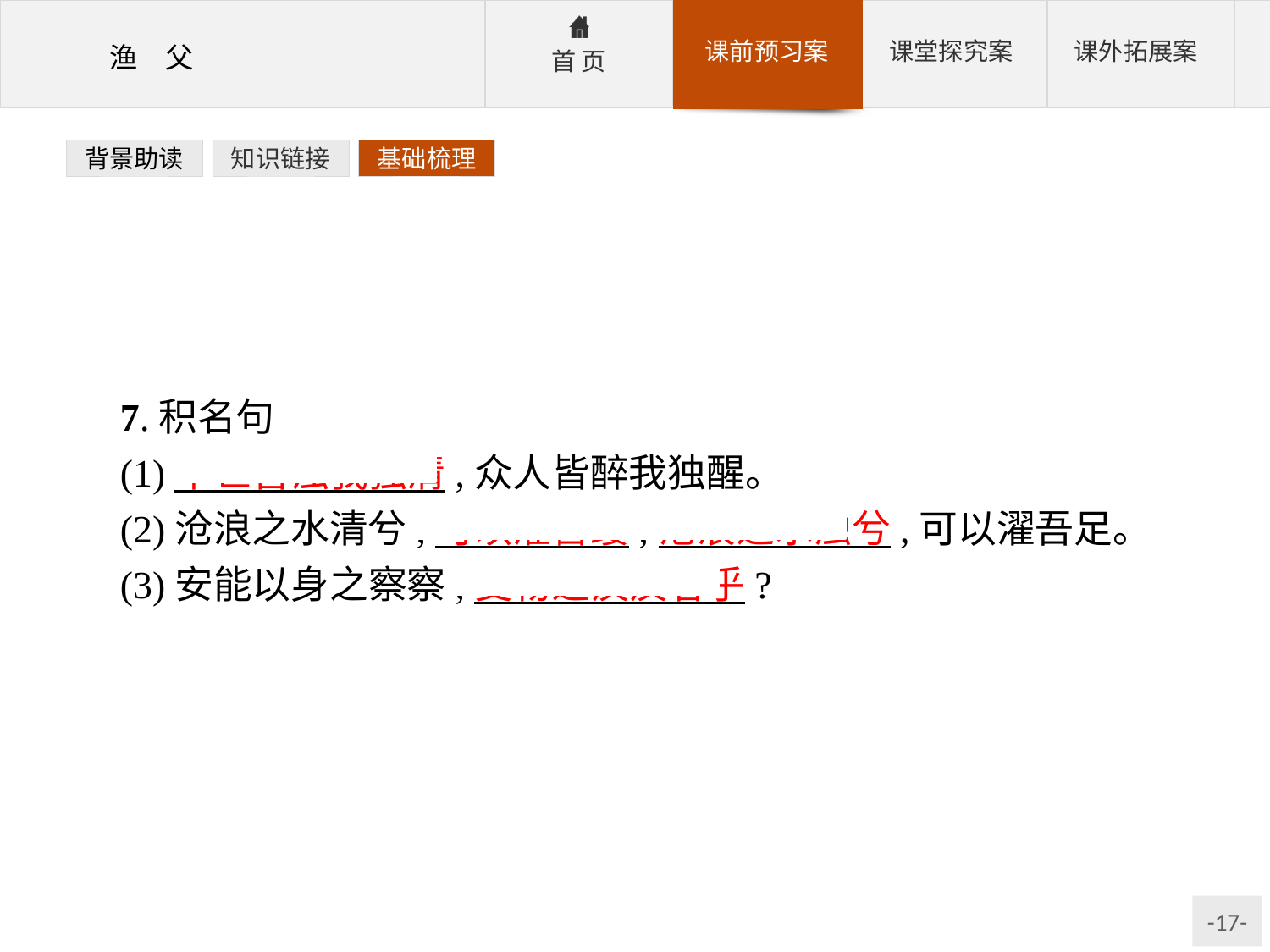

背景助读
知识链接
基础梳理
7.积名句
(1)举世皆浊我独清,众人皆醉我独醒。
(2)沧浪之水清兮,可以濯吾缨;沧浪之水浊兮,可以濯吾足。
(3)安能以身之察察,受物之汶汶者乎?